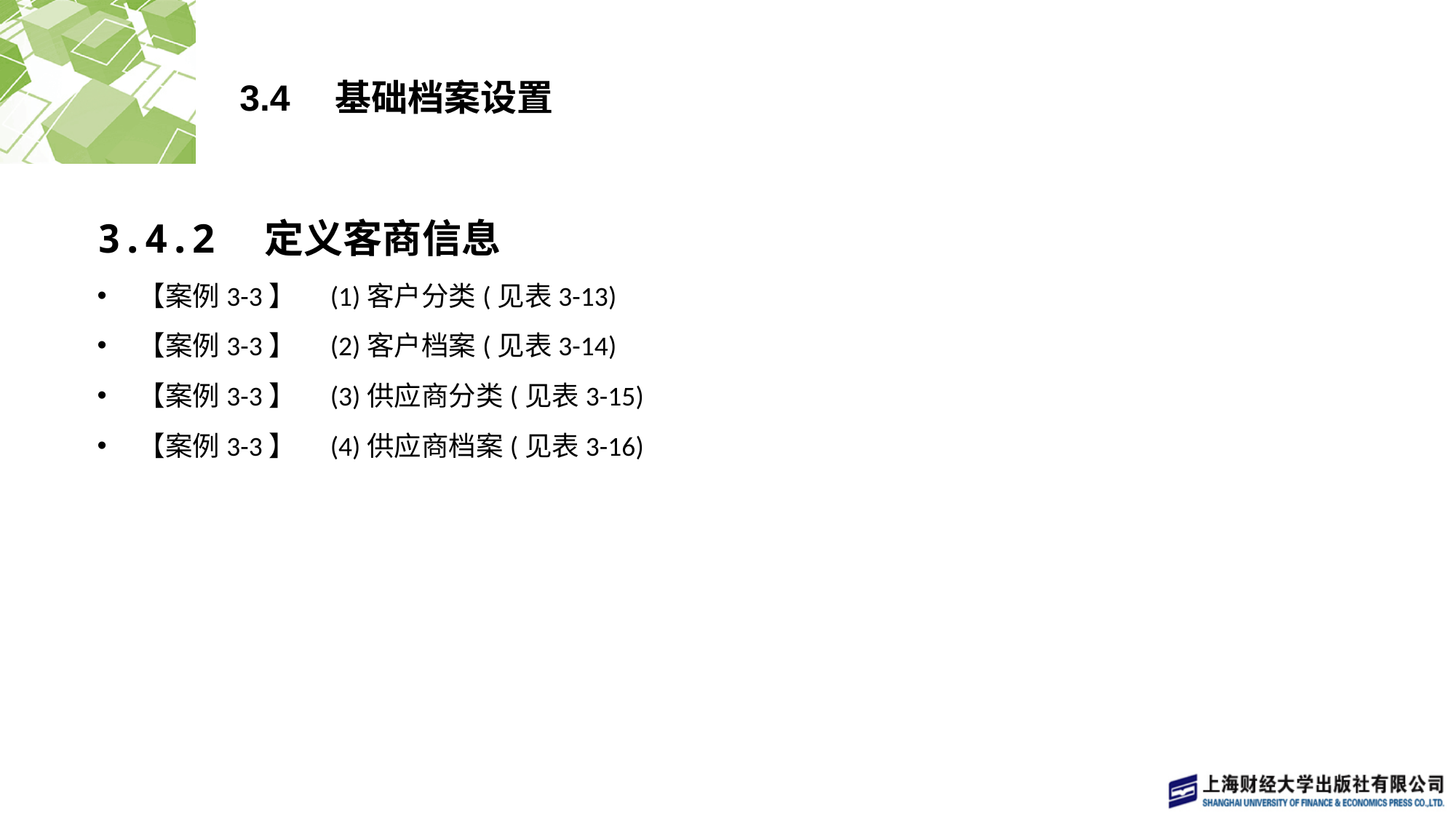

# 3.4　基础档案设置
3.4.2　定义客商信息
【案例3-3】　(1)客户分类(见表3-13)
【案例3-3】　(2)客户档案(见表3-14)
【案例3-3】　(3)供应商分类(见表3-15)
【案例3-3】　(4)供应商档案(见表3-16)